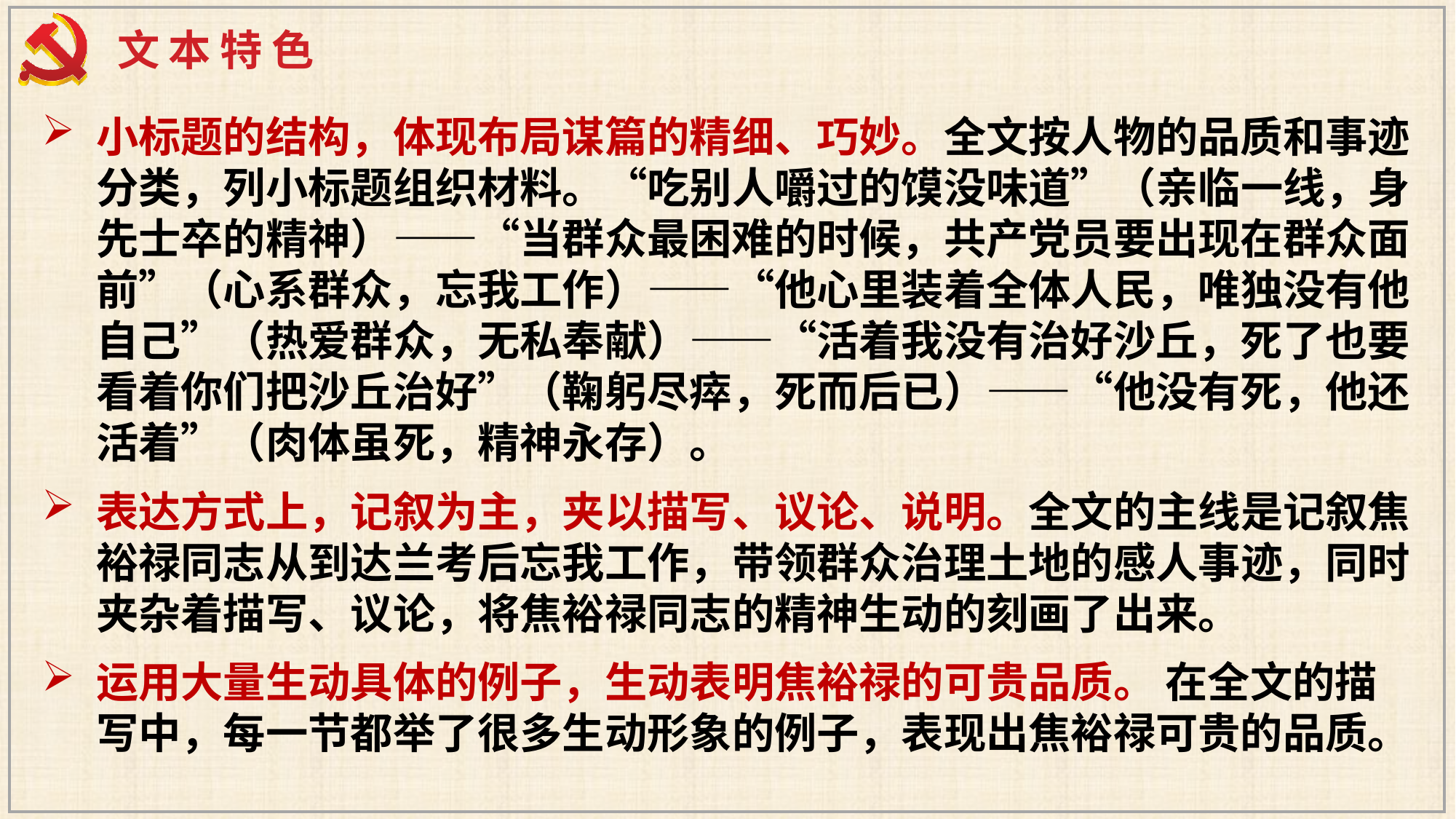

文本特色
小标题的结构，体现布局谋篇的精细、巧妙。全文按人物的品质和事迹分类，列小标题组织材料。“吃别人嚼过的馍没味道”（亲临一线，身先士卒的精神）——“当群众最困难的时候，共产党员要出现在群众面前”（心系群众，忘我工作）——“他心里装着全体人民，唯独没有他自己”（热爱群众，无私奉献）——“活着我没有治好沙丘，死了也要看着你们把沙丘治好”（鞠躬尽瘁，死而后已）——“他没有死，他还活着”（肉体虽死，精神永存）。
表达方式上，记叙为主，夹以描写、议论、说明。全文的主线是记叙焦裕禄同志从到达兰考后忘我工作，带领群众治理土地的感人事迹，同时夹杂着描写、议论，将焦裕禄同志的精神生动的刻画了出来。
运用大量生动具体的例子，生动表明焦裕禄的可贵品质。 在全文的描写中，每一节都举了很多生动形象的例子，表现出焦裕禄可贵的品质。